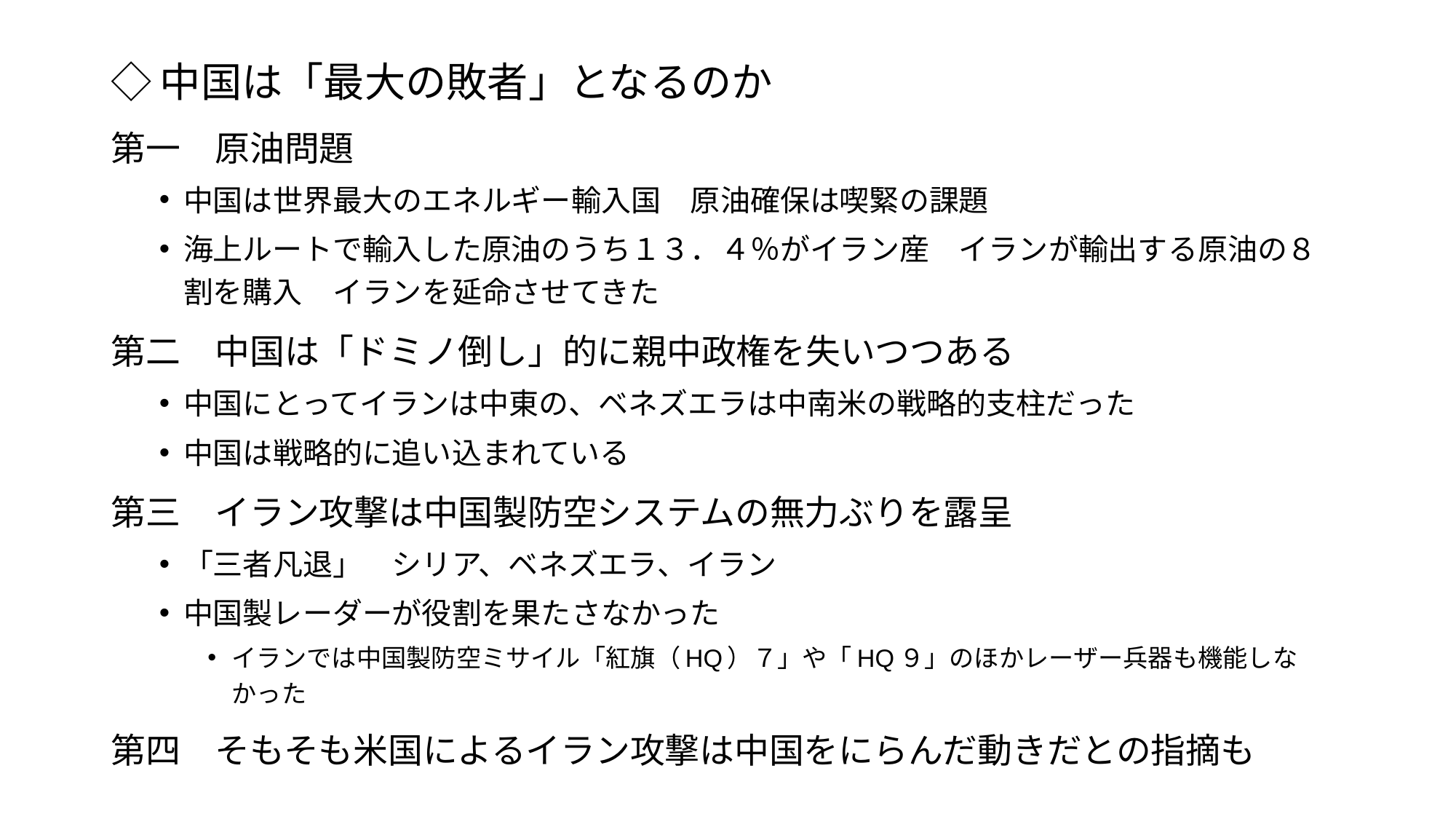

◇中国は「最大の敗者」となるのか
第一　原油問題
中国は世界最大のエネルギー輸入国　原油確保は喫緊の課題
海上ルートで輸入した原油のうち１３．４％がイラン産　イランが輸出する原油の８割を購入　イランを延命させてきた
第二　中国は「ドミノ倒し」的に親中政権を失いつつある
中国にとってイランは中東の、ベネズエラは中南米の戦略的支柱だった
中国は戦略的に追い込まれている
第三　イラン攻撃は中国製防空システムの無力ぶりを露呈
「三者凡退」　シリア、ベネズエラ、イラン
中国製レーダーが役割を果たさなかった
イランでは中国製防空ミサイル「紅旗（HQ）７」や「HQ９」のほかレーザー兵器も機能しなかった
第四　そもそも米国によるイラン攻撃は中国をにらんだ動きだとの指摘も